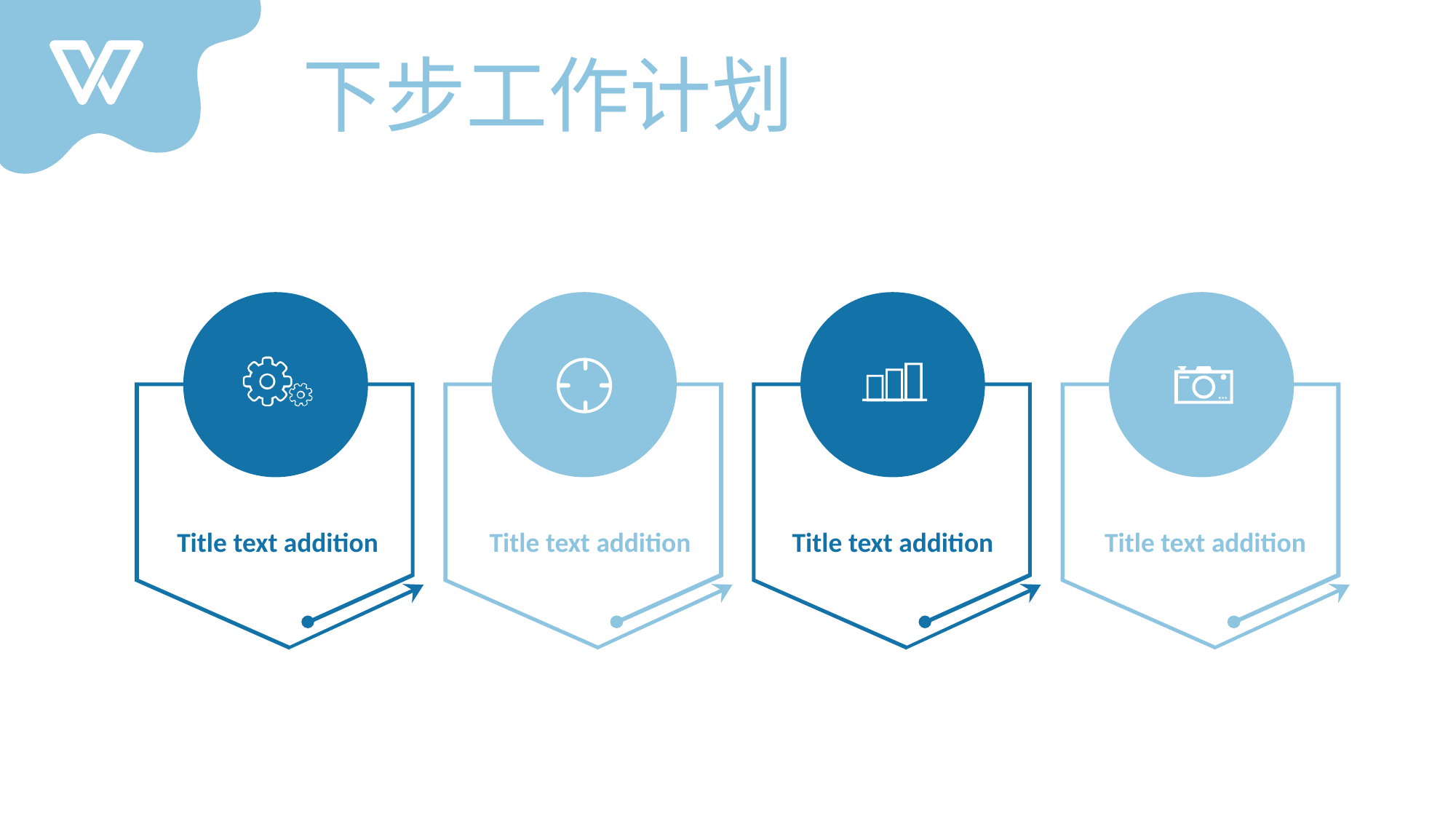

下步工作计划

Title text addition
Title text addition
Title text addition
Title text addition